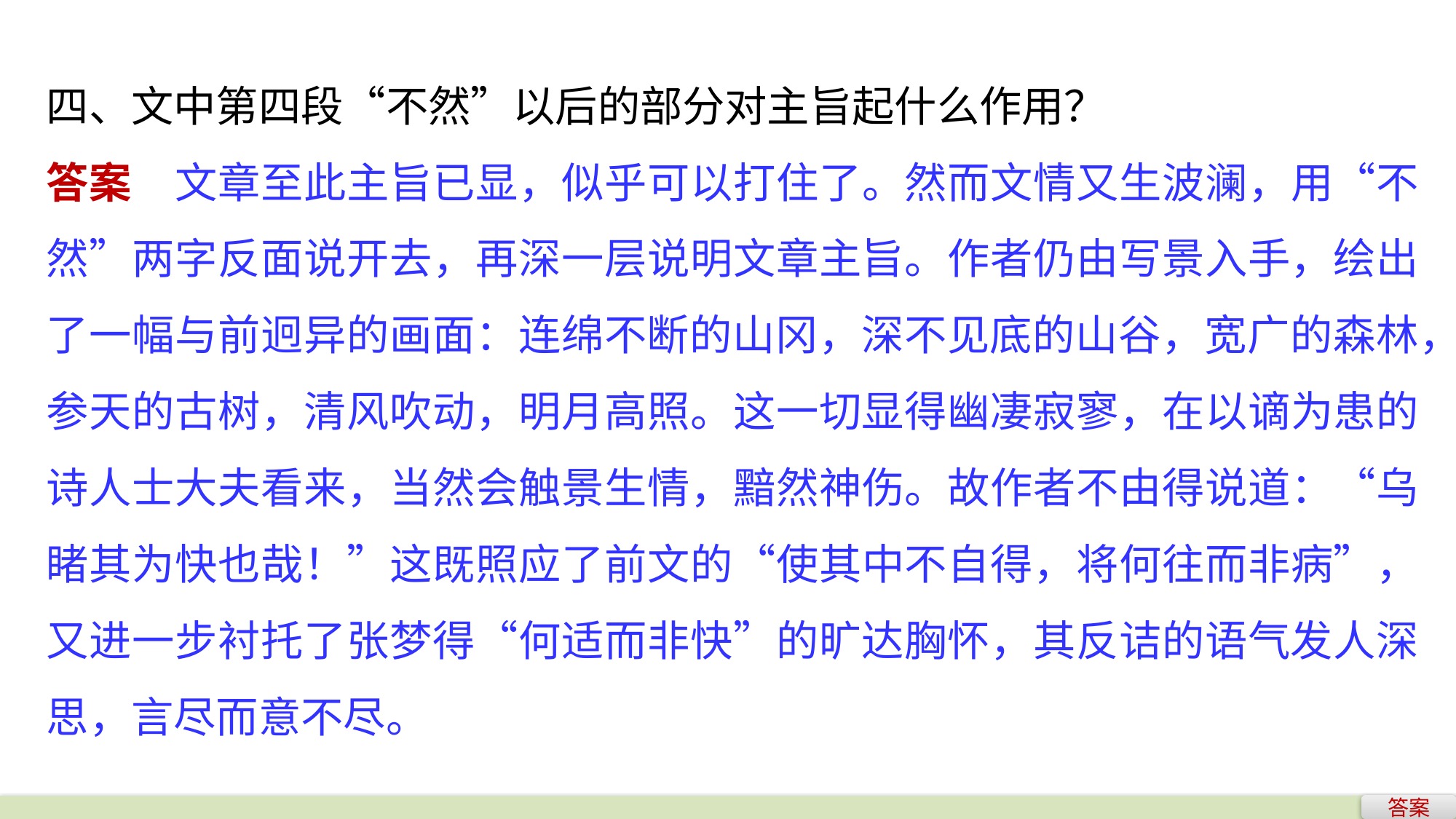

四、文中第四段“不然”以后的部分对主旨起什么作用？
答案　文章至此主旨已显，似乎可以打住了。然而文情又生波澜，用“不然”两字反面说开去，再深一层说明文章主旨。作者仍由写景入手，绘出了一幅与前迥异的画面：连绵不断的山冈，深不见底的山谷，宽广的森林，参天的古树，清风吹动，明月高照。这一切显得幽凄寂寥，在以谪为患的诗人士大夫看来，当然会触景生情，黯然神伤。故作者不由得说道：“乌睹其为快也哉！”这既照应了前文的“使其中不自得，将何往而非病”，又进一步衬托了张梦得“何适而非快”的旷达胸怀，其反诘的语气发人深思，言尽而意不尽。
答案